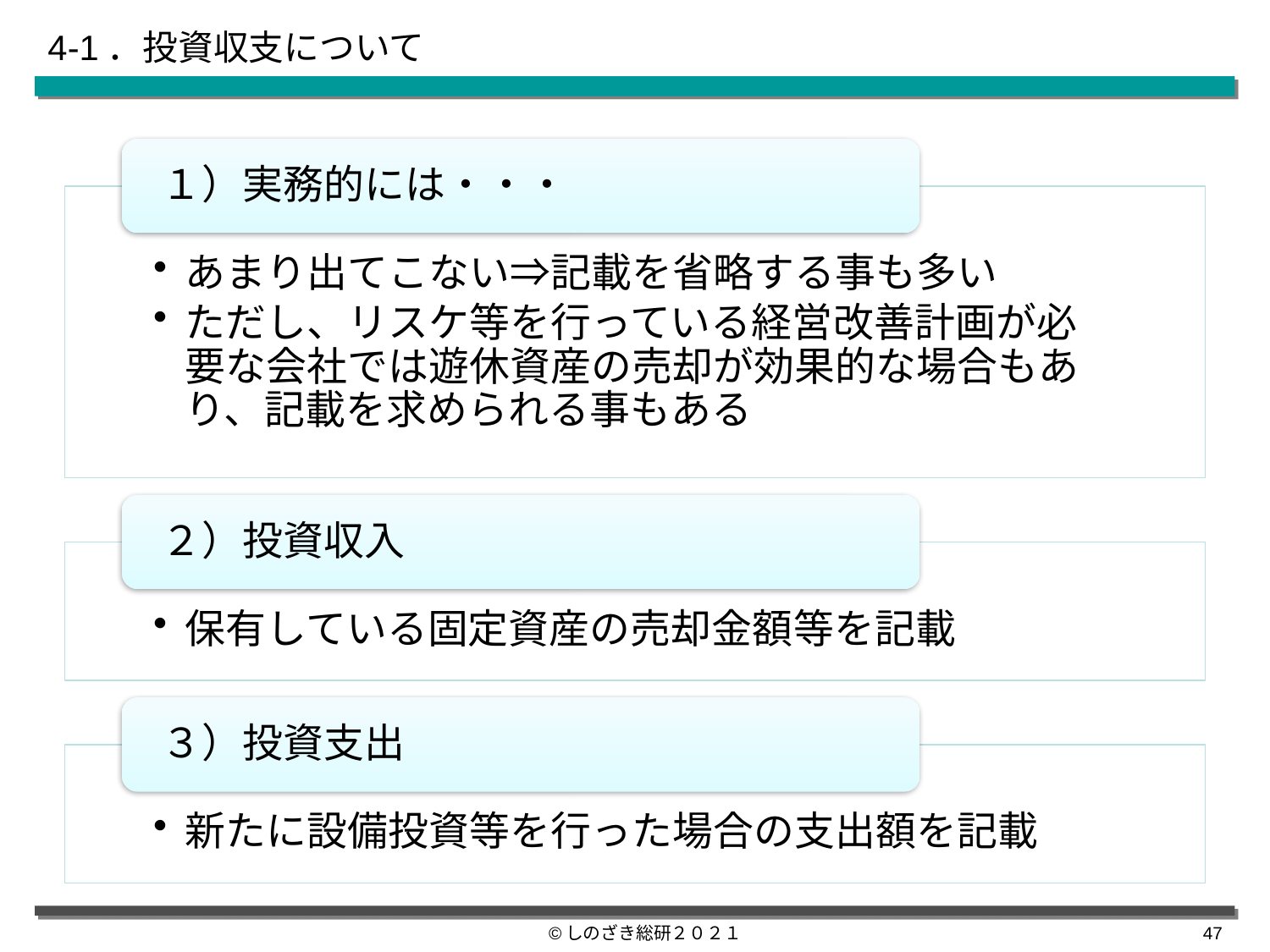

# 4-1．投資収支について
あまり出てこない⇒記載を省略する事も多い
ただし、リスケ等を行っている経営改善計画が必要な会社では遊休資産の売却が効果的な場合もあり、記載を求められる事もある
１）実務的には・・・
保有している固定資産の売却金額等を記載
２）投資収入
新たに設備投資等を行った場合の支出額を記載
３）投資支出
©しのざき総研２０２１
47